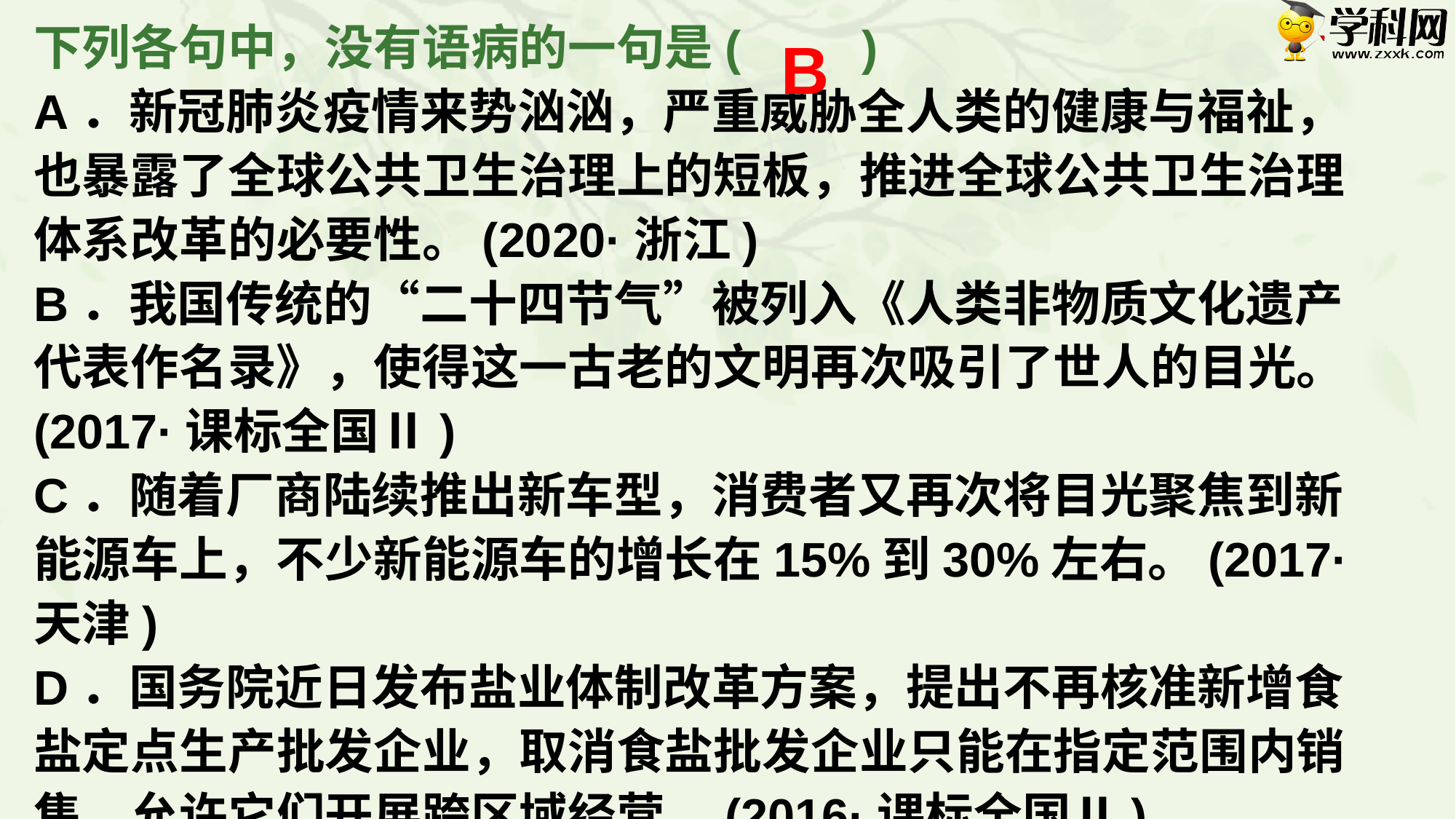

下列各句中，没有语病的一句是(　　)
A．新冠肺炎疫情来势汹汹，严重威胁全人类的健康与福祉，也暴露了全球公共卫生治理上的短板，推进全球公共卫生治理体系改革的必要性。(2020·浙江)
B．我国传统的“二十四节气”被列入《人类非物质文化遗产代表作名录》，使得这一古老的文明再次吸引了世人的目光。(2017·课标全国Ⅱ)
C．随着厂商陆续推出新车型，消费者又再次将目光聚焦到新能源车上，不少新能源车的增长在15%到30%左右。(2017·天津)
D．国务院近日发布盐业体制改革方案，提出不再核准新增食盐定点生产批发企业，取消食盐批发企业只能在指定范围内销售，允许它们开展跨区域经营。(2016·课标全国Ⅱ)
B